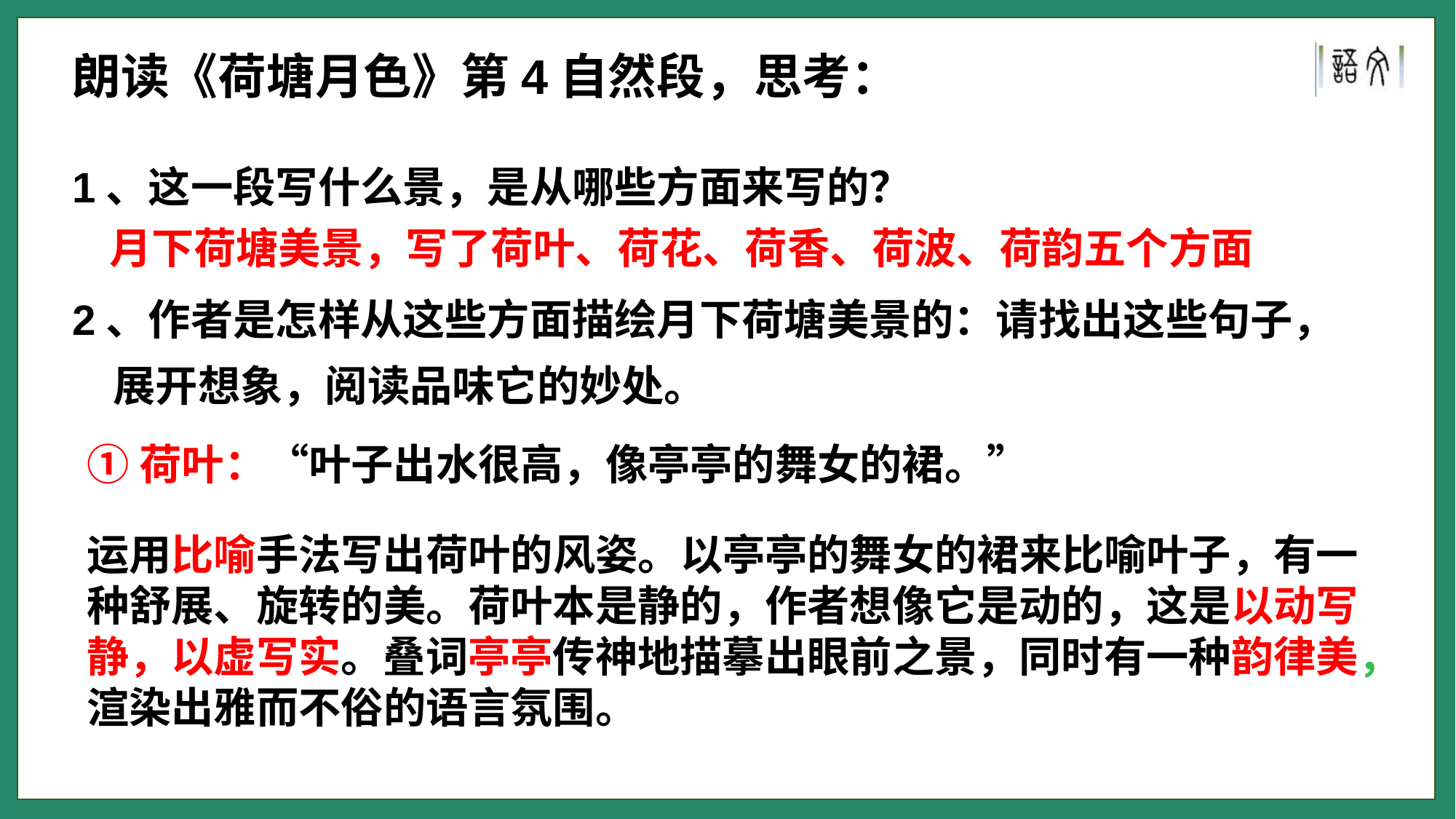

朗读《荷塘月色》第4自然段，思考：
1、这一段写什么景，是从哪些方面来写的？

2、作者是怎样从这些方面描绘月下荷塘美景的：请找出这些句子，展开想象，阅读品味它的妙处。
月下荷塘美景，写了荷叶、荷花、荷香、荷波、荷韵五个方面
①荷叶：“叶子出水很高，像亭亭的舞女的裙。”
运用比喻手法写出荷叶的风姿。以亭亭的舞女的裙来比喻叶子，有一种舒展、旋转的美。荷叶本是静的，作者想像它是动的，这是以动写静，以虚写实。叠词亭亭传神地描摹出眼前之景，同时有一种韵律美，渲染出雅而不俗的语言氛围。